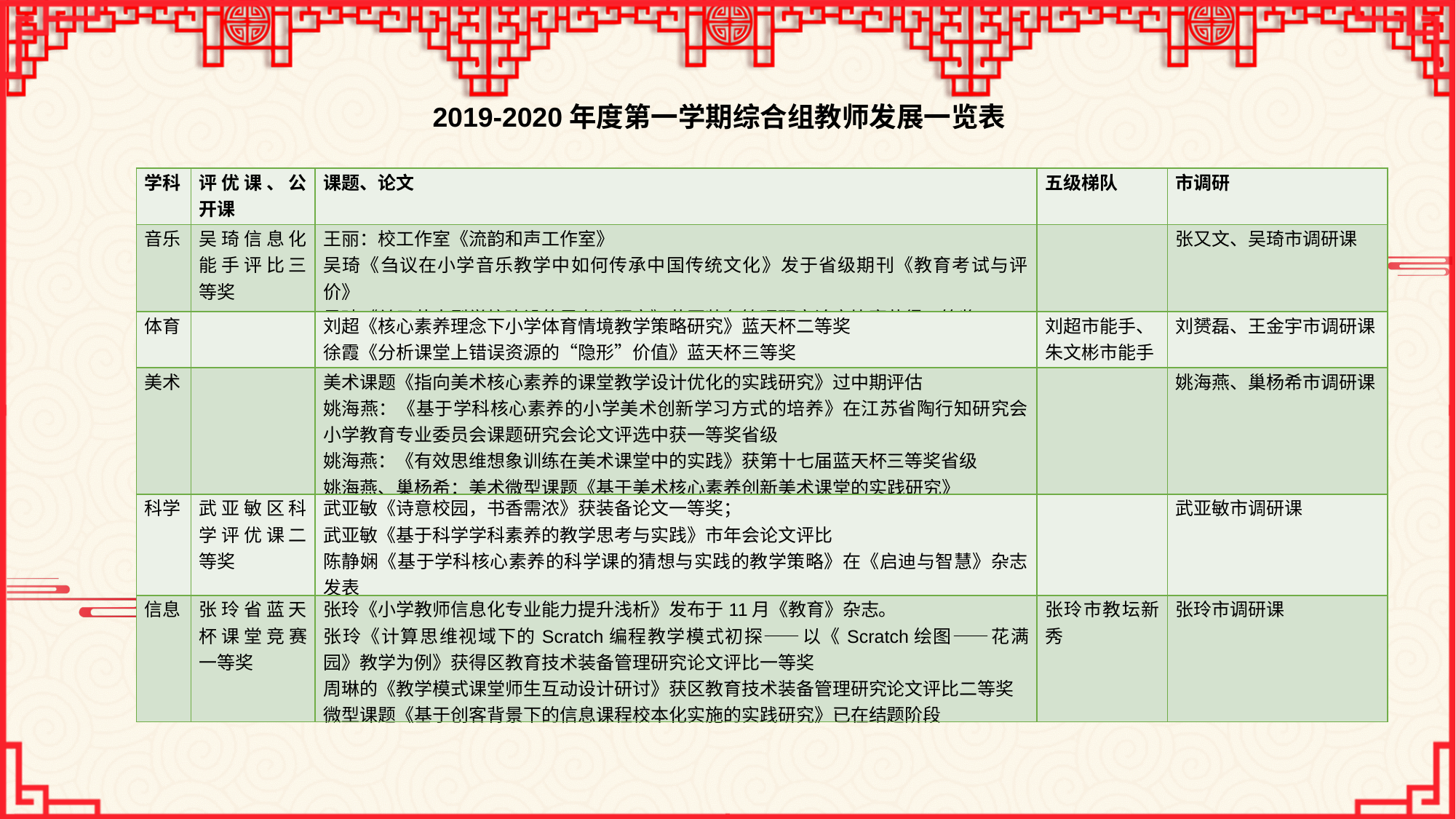

2019-2020年度第一学期综合组教师发展一览表
| 学科 | 评优课、公开课 | 课题、论文 | 五级梯队 | 市调研 |
| --- | --- | --- | --- | --- |
| 音乐 | 吴琦信息化能手评比三等奖 | 王丽：校工作室《流韵和声工作室》 吴琦《刍议在小学音乐教学中如何传承中国传统文化》发于省级期刊《教育考试与评价》 吴琦《关于节水型学校建设的思考与研究》获区装备管理研究论文比赛获得二等奖 |  | 张又文、吴琦市调研课 |
| 体育 |  | 刘超《核心素养理念下小学体育情境教学策略研究》蓝天杯二等奖 徐霞《分析课堂上错误资源的“隐形”价值》蓝天杯三等奖 | 刘超市能手、 朱文彬市能手 | 刘赟磊、王金宇市调研课 |
| 美术 |  | 美术课题《指向美术核心素养的课堂教学设计优化的实践研究》过中期评估 姚海燕：《基于学科核心素养的小学美术创新学习方式的培养》在江苏省陶行知研究会小学教育专业委员会课题研究会论文评选中获一等奖省级 姚海燕：《有效思维想象训练在美术课堂中的实践》获第十七届蓝天杯三等奖省级 姚海燕、巢杨希：美术微型课题《基于美术核心素养创新美术课堂的实践研究》 |  | 姚海燕、巢杨希市调研课 |
| 科学 | 武亚敏区科学评优课二等奖 | 武亚敏《诗意校园，书香需浓》获装备论文一等奖； 武亚敏《基于科学学科素养的教学思考与实践》市年会论文评比 陈静娴《基于学科核心素养的科学课的猜想与实践的教学策略》在《启迪与智慧》杂志发表 |  | 武亚敏市调研课 |
| 信息 | 张玲省蓝天杯课堂竞赛一等奖 | 张玲《小学教师信息化专业能力提升浅析》发布于11月《教育》杂志。 张玲《计算思维视域下的Scratch编程教学模式初探——以《Scratch绘图——花满园》教学为例》获得区教育技术装备管理研究论文评比一等奖 周琳的《教学模式课堂师生互动设计研讨》获区教育技术装备管理研究论文评比二等奖 微型课题《基于创客背景下的信息课程校本化实施的实践研究》已在结题阶段 | 张玲市教坛新秀 | 张玲市调研课 |